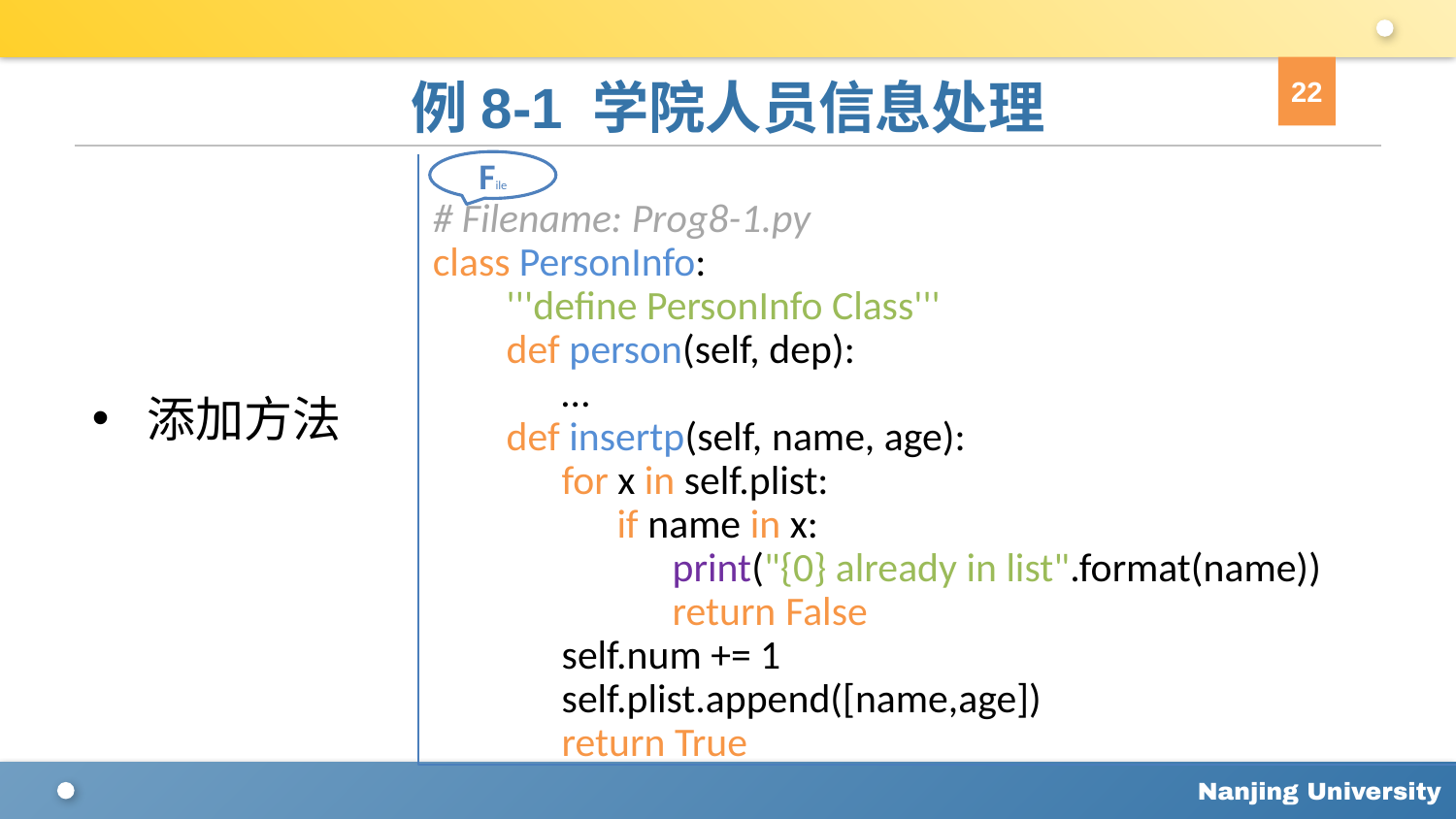

22
# 例8-1 学院人员信息处理
File

# Filename: Prog8-1.py
class PersonInfo:
        '''define PersonInfo Class'''
        def person(self, dep):
              …
        def insertp(self, name, age):
              for x in self.plist:
                    if name in x:
                          print("{0} already in list".format(name))
                          return False
              self.num += 1
              self.plist.append([name,age])
              return True

添加方法